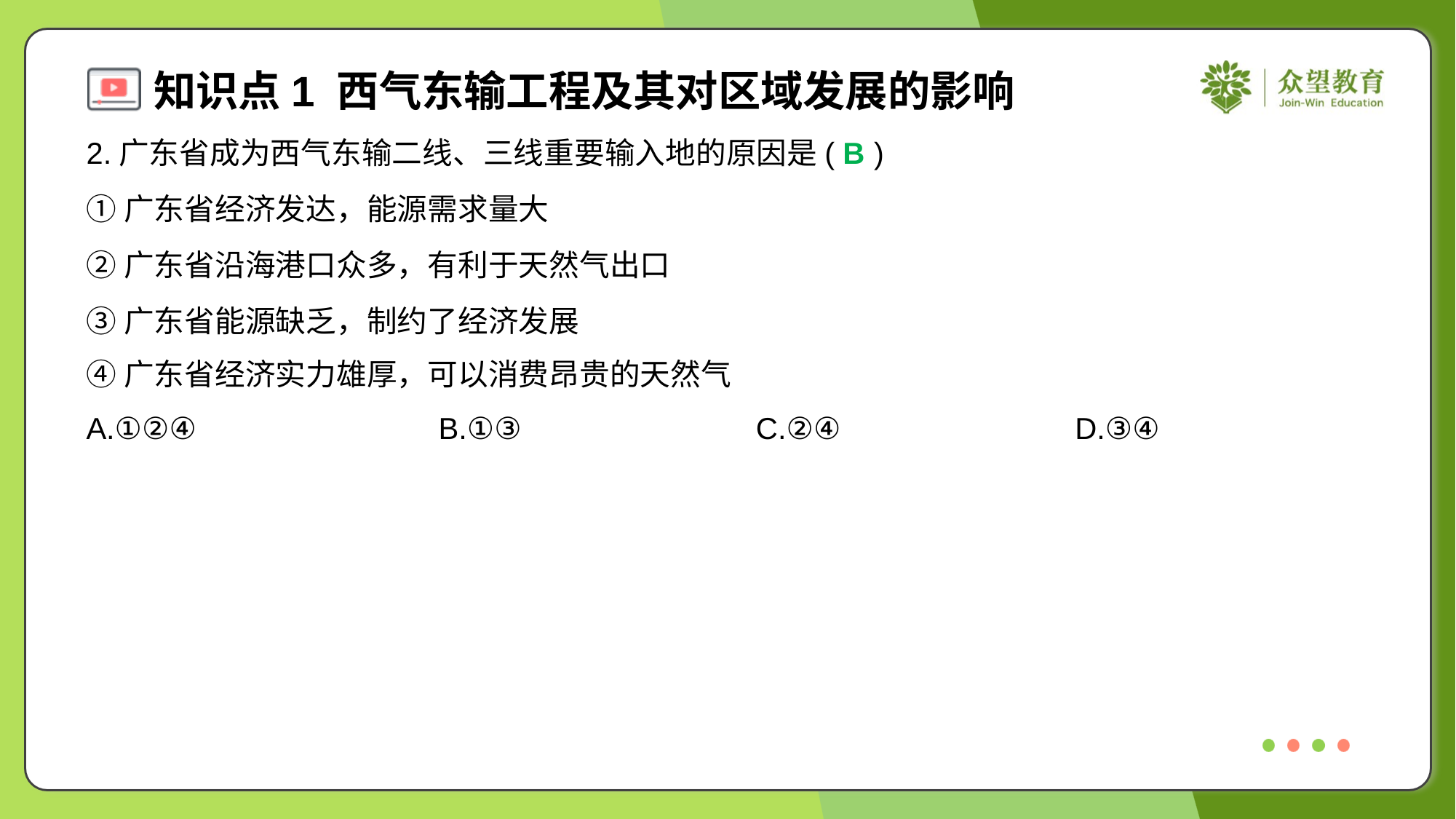

2.广东省成为西气东输二线、三线重要输入地的原因是(     )
B
①广东省经济发达，能源需求量大
②广东省沿海港口众多，有利于天然气出口
③广东省能源缺乏，制约了经济发展
④广东省经济实力雄厚，可以消费昂贵的天然气
A.①②④	B.①③	C.②④	D.③④